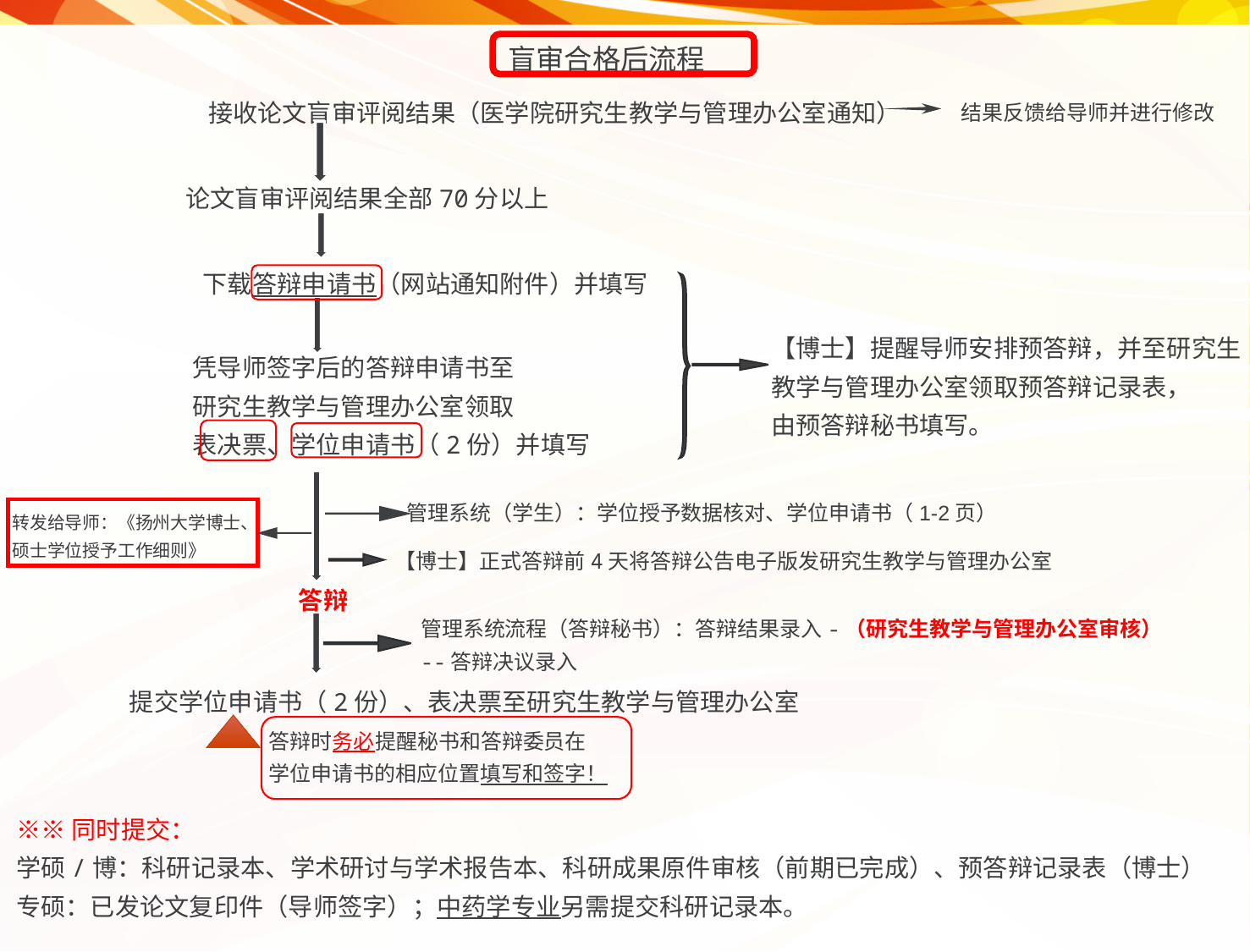

盲审合格后流程

接收论文盲审评阅结果（医学院研究生教学与管理办公室通知）
结果反馈给导师并进行修改

论文盲审评阅结果全部70分以上

下载答辩申请书（网站通知附件）并填写

凭导师签字后的答辩申请书至
研究生教学与管理办公室领取
表决票、学位申请书（2份）并填写

答辩

提交学位申请书（2份）、表决票至研究生教学与管理办公室
答辩时务必提醒秘书和答辩委员在
学位申请书的相应位置填写和签字！

※※同时提交：
学硕/博：科研记录本、学术研讨与学术报告本、科研成果原件审核（前期已完成）、预答辩记录表（博士）
专硕：已发论文复印件（导师签字）；中药学专业另需提交科研记录本。
【博士】正式答辩前4天将答辩公告电子版发研究生教学与管理办公室

管理系统（学生）：学位授予数据核对、学位申请书（1-2页）
转发给导师：《扬州大学博士、硕士学位授予工作细则》

管理系统流程（答辩秘书）：答辩结果录入-（研究生教学与管理办公室审核）
--答辩决议录入

【博士】提醒导师安排预答辩，并至研究生
教学与管理办公室领取预答辩记录表，
由预答辩秘书填写。